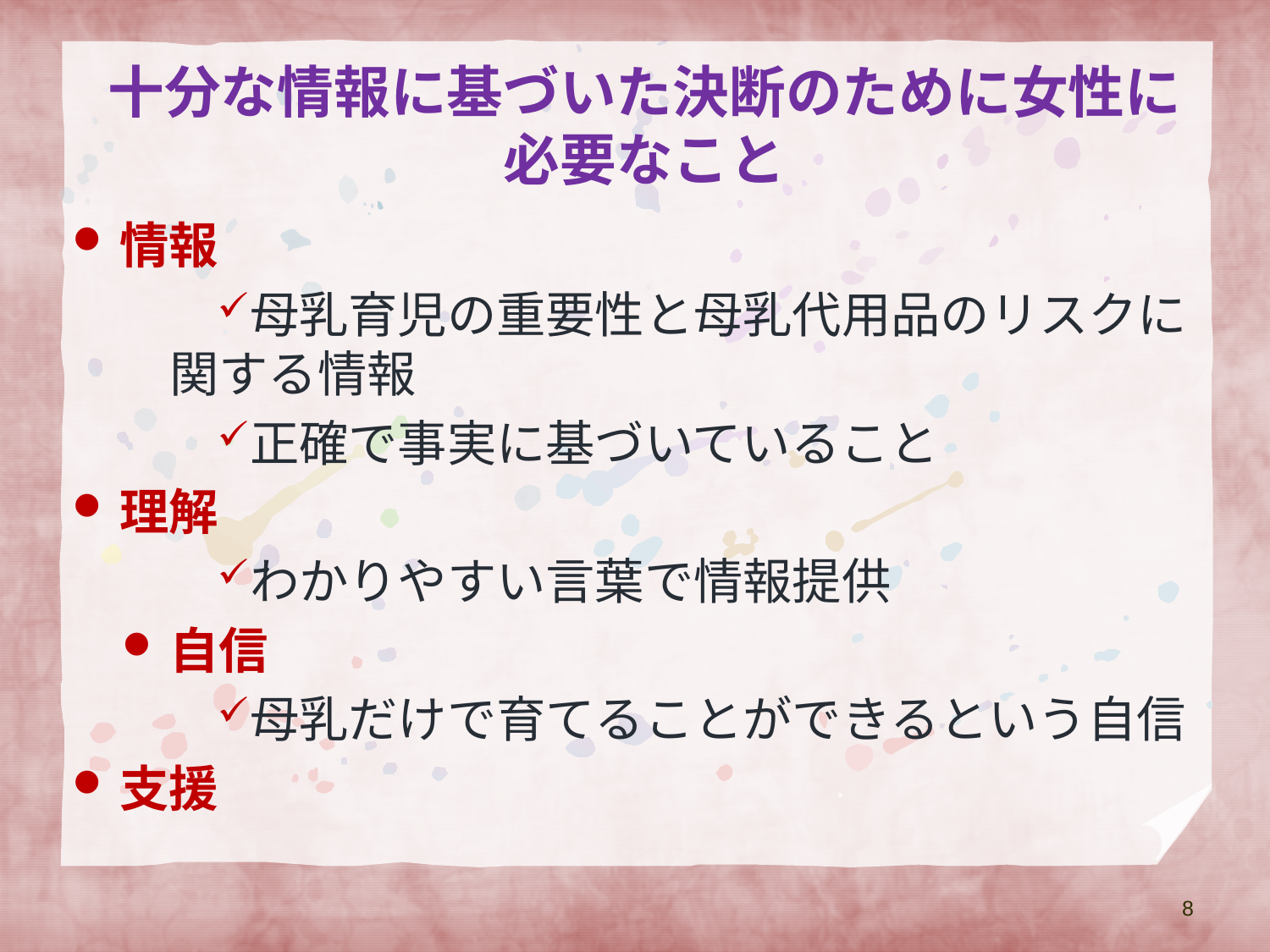

# 十分な情報に基づいた決断のために女性に必要なこと
情報
母乳育児の重要性と母乳代用品のリスクに関する情報
正確で事実に基づいていること
理解
わかりやすい言葉で情報提供
自信
母乳だけで育てることができるという自信
支援
8